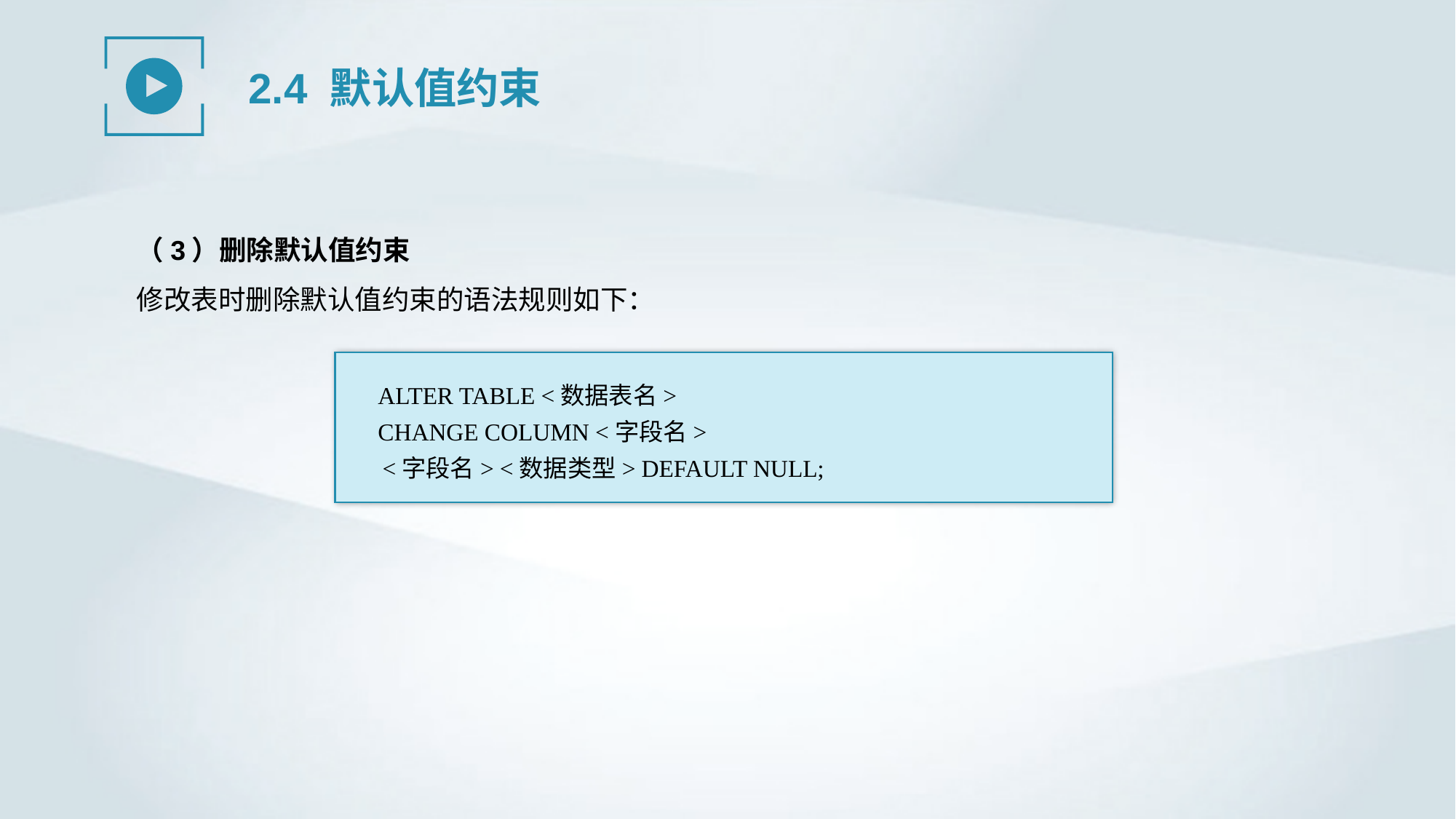

2.4 默认值约束
（3）删除默认值约束
修改表时删除默认值约束的语法规则如下：
ALTER TABLE <数据表名>
CHANGE COLUMN <字段名>
<字段名> <数据类型> DEFAULT NULL;